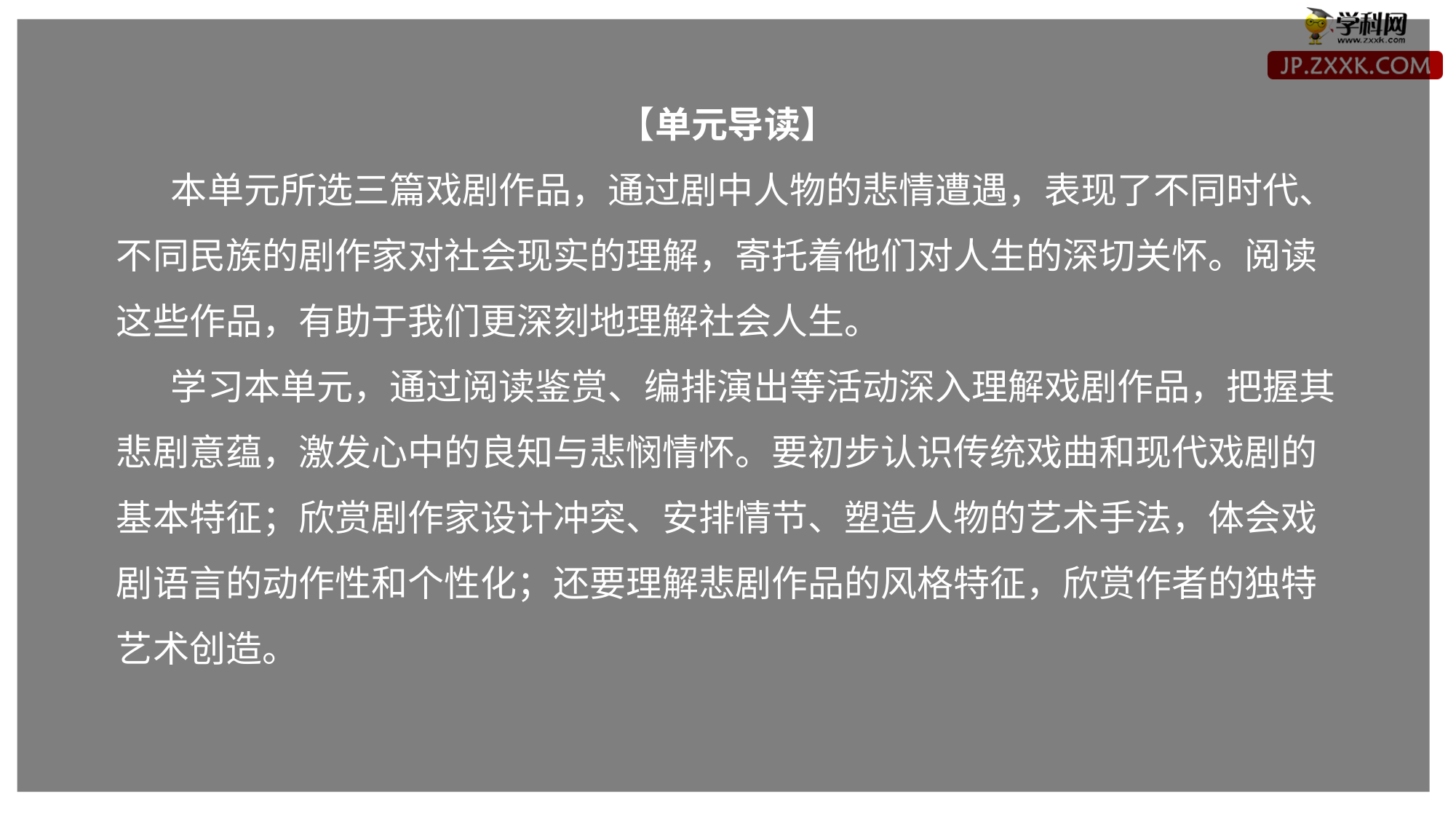

【单元导读】
本单元所选三篇戏剧作品，通过剧中人物的悲情遭遇，表现了不同时代、不同民族的剧作家对社会现实的理解，寄托着他们对人生的深切关怀。阅读这些作品，有助于我们更深刻地理解社会人生。
学习本单元，通过阅读鉴赏、编排演出等活动深入理解戏剧作品，把握其悲剧意蕴，激发心中的良知与悲悯情怀。要初步认识传统戏曲和现代戏剧的基本特征；欣赏剧作家设计冲突、安排情节、塑造人物的艺术手法，体会戏剧语言的动作性和个性化；还要理解悲剧作品的风格特征，欣赏作者的独特艺术创造。